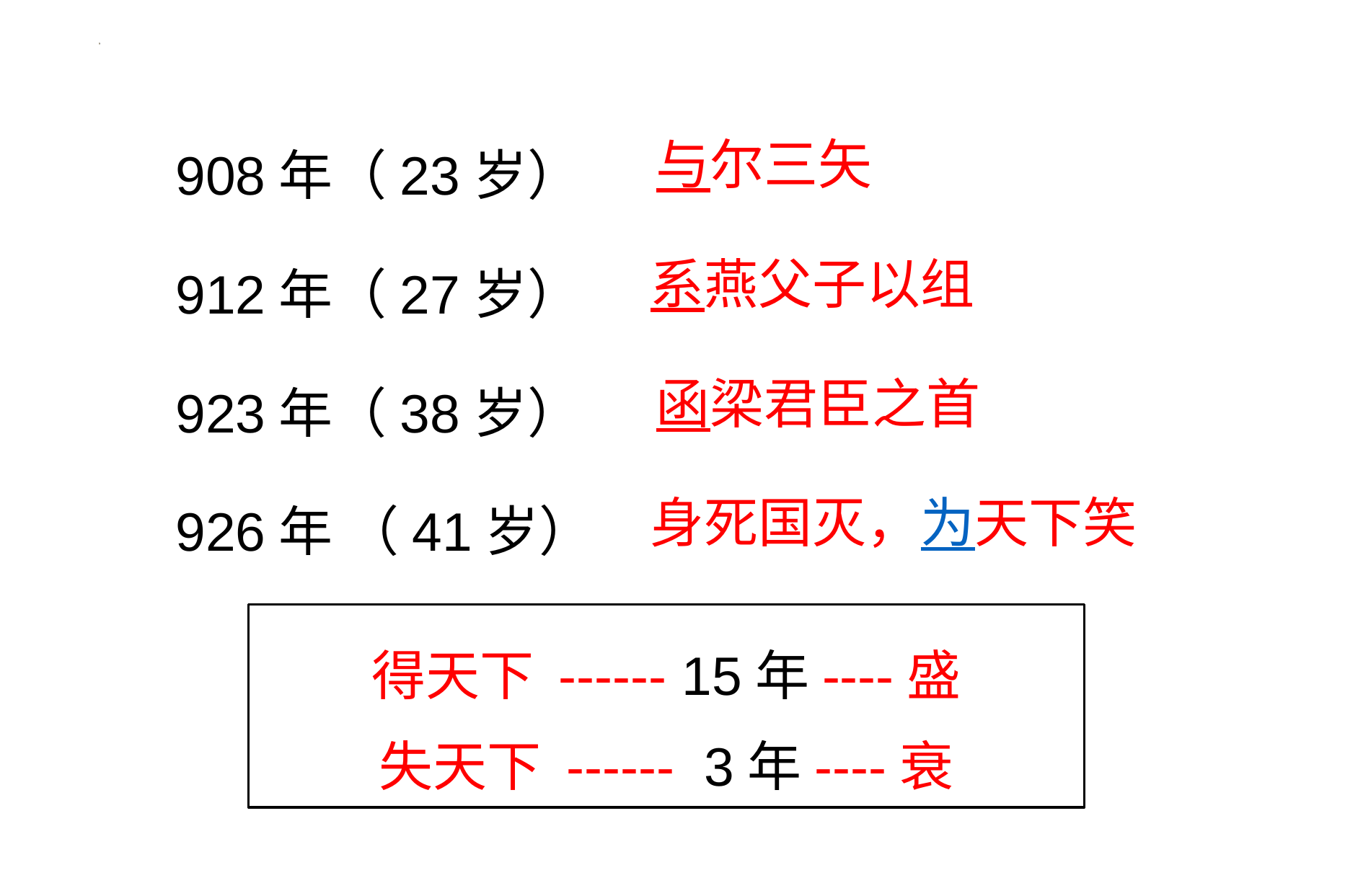

908年（23岁）
912年（27岁）
923年（38岁）
926年 （41岁）
与尔三矢
系燕父子以组
函梁君臣之首
身死国灭，为天下笑
得天下 ------ 15年----盛
失天下 ------  3年----衰